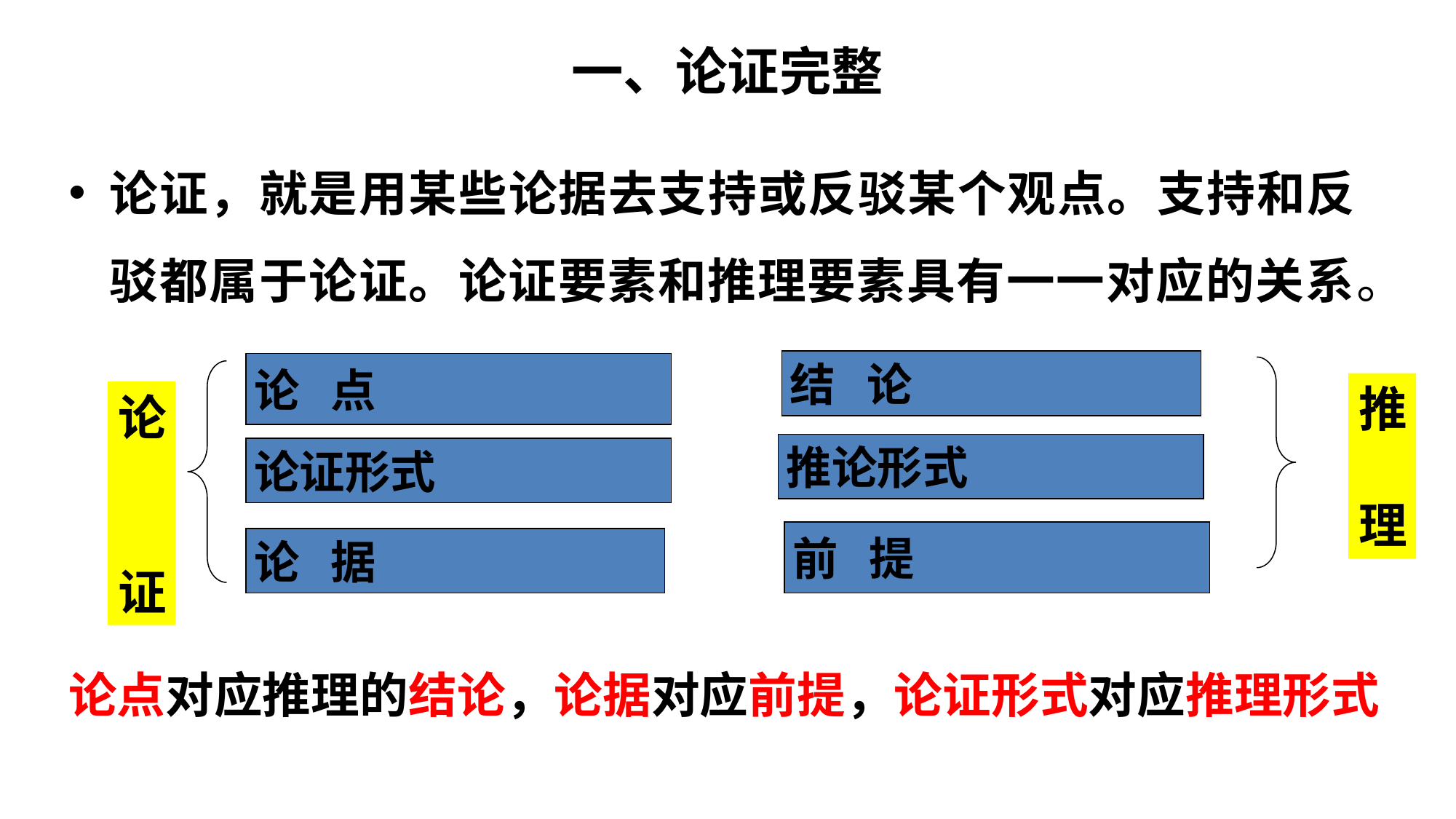

# 一、论证完整
论证，就是用某些论据去支持或反驳某个观点。支持和反驳都属于论证。论证要素和推理要素具有一一对应的关系。
结   论
论   点

推   理
论          证
推论形式
论证形式
前   提
论   据
论点对应推理的结论，论据对应前提，论证形式对应推理形式